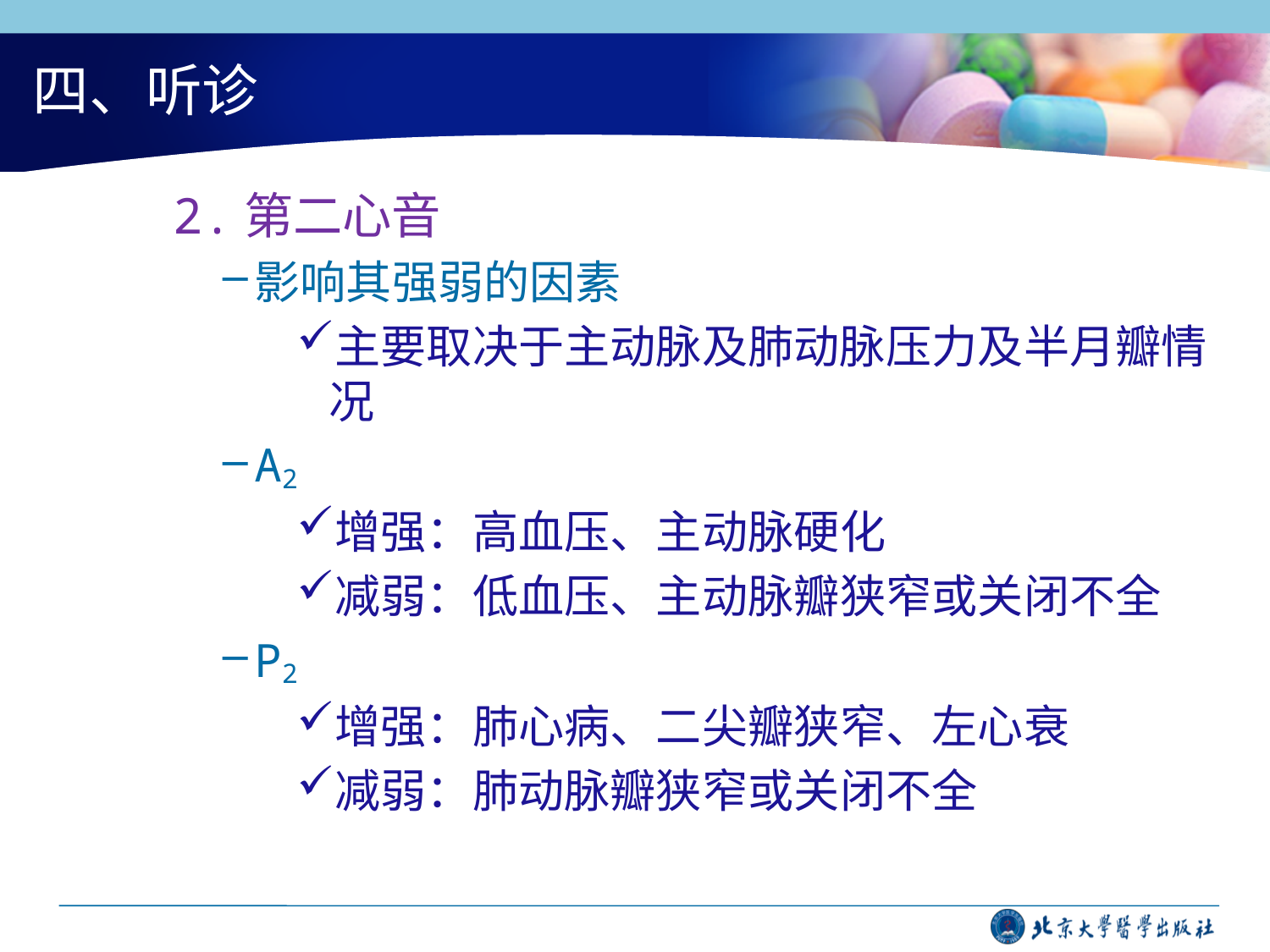

# 四、听诊
2.第二心音
影响其强弱的因素
主要取决于主动脉及肺动脉压力及半月瓣情况
A2
增强：高血压、主动脉硬化
减弱：低血压、主动脉瓣狭窄或关闭不全
P2
增强：肺心病、二尖瓣狭窄、左心衰
减弱：肺动脉瓣狭窄或关闭不全